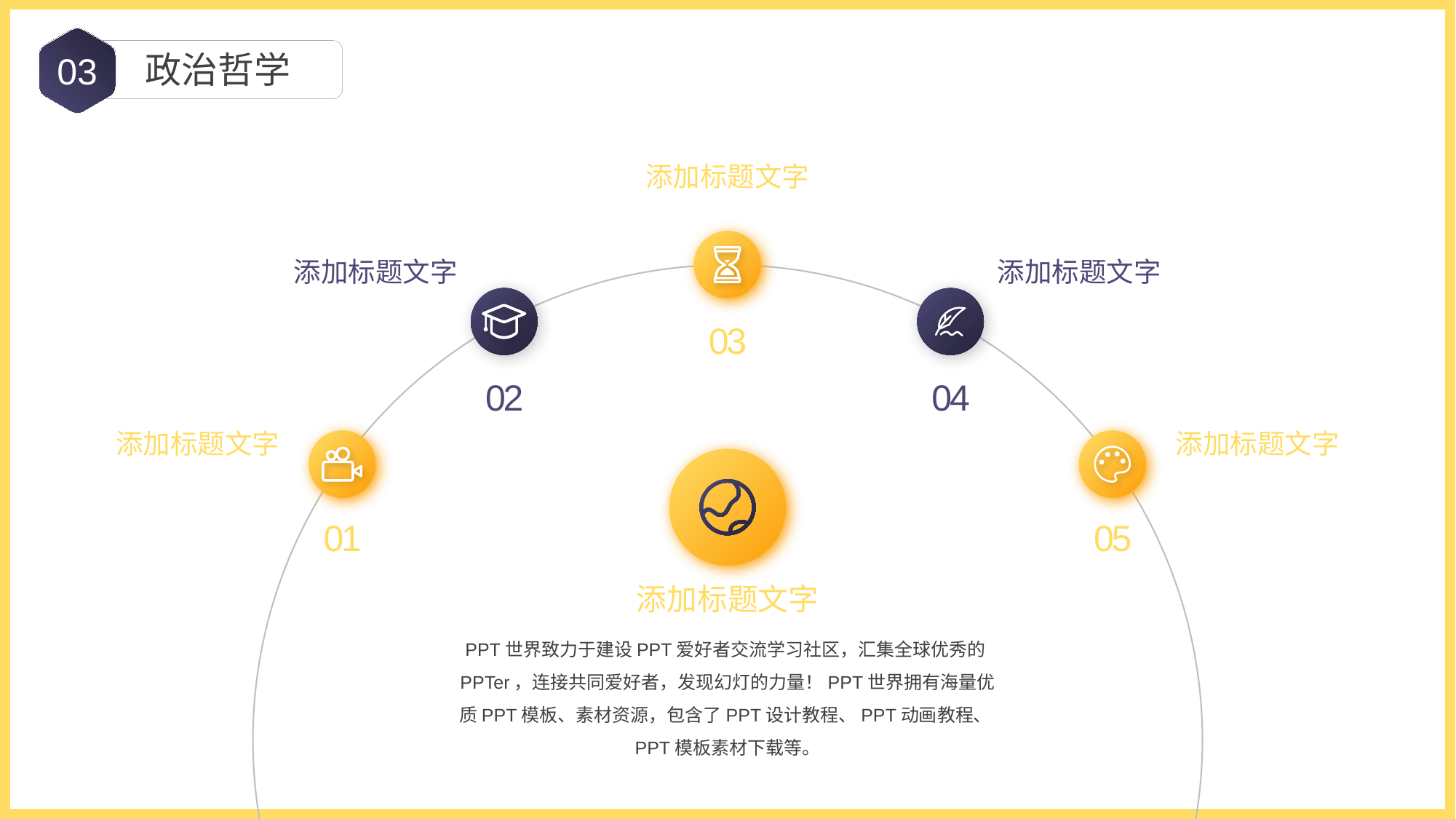

政治哲学
03
添加标题文字

添加标题文字
添加标题文字

03
02
04
添加标题文字
添加标题文字

01
05
添加标题文字
PPT世界致力于建设PPT爱好者交流学习社区，汇集全球优秀的PPTer，连接共同爱好者，发现幻灯的力量！PPT世界拥有海量优质PPT模板、素材资源，包含了PPT设计教程、PPT动画教程、PPT模板素材下载等。